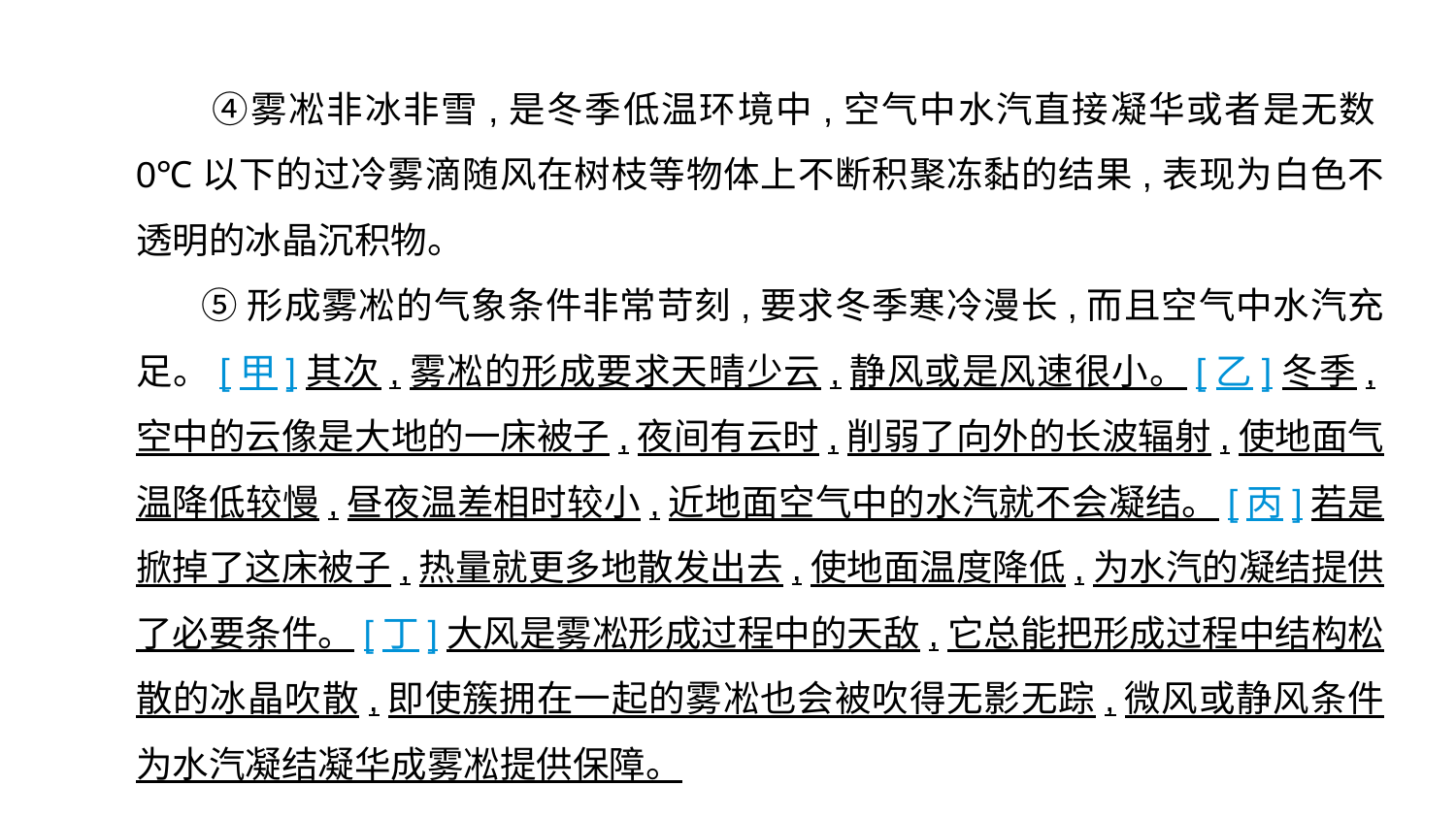

④雾凇非冰非雪,是冬季低温环境中,空气中水汽直接凝华或者是无数0℃以下的过冷雾滴随风在树枝等物体上不断积聚冻黏的结果,表现为白色不透明的冰晶沉积物。
       ⑤形成雾凇的气象条件非常苛刻,要求冬季寒冷漫长,而且空气中水汽充足。[甲]其次,雾凇的形成要求天晴少云,静风或是风速很小。[乙]冬季,空中的云像是大地的一床被子,夜间有云时,削弱了向外的长波辐射,使地面气温降低较慢,昼夜温差相时较小,近地面空气中的水汽就不会凝结。[丙]若是掀掉了这床被子,热量就更多地散发出去,使地面温度降低,为水汽的凝结提供了必要条件。[丁]大风是雾凇形成过程中的天敌,它总能把形成过程中结构松散的冰晶吹散,即使簇拥在一起的雾凇也会被吹得无影无踪,微风或静风条件为水汽凝结凝华成雾凇提供保障。